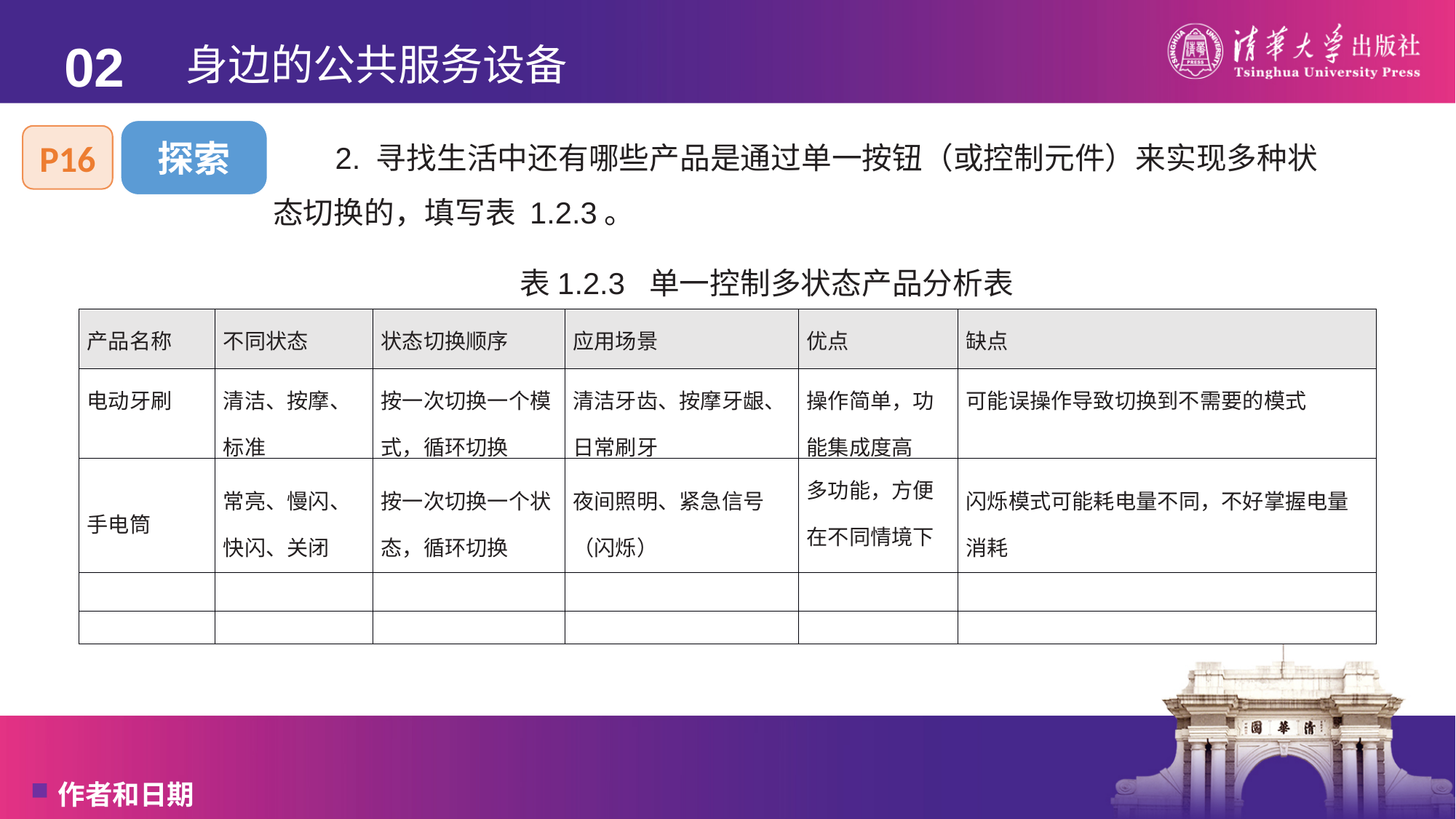

02
# 身边的公共服务设备
2. 寻找生活中还有哪些产品是通过单一按钮（或控制元件）来实现多种状态切换的，填写表 1.2.3。
探索
P16
表1.2.3  单一控制多状态产品分析表
| 产品名称 | 不同状态 | 状态切换顺序 | 应用场景 | 优点 | 缺点 |
| --- | --- | --- | --- | --- | --- |
| 电动牙刷 | 清洁、按摩、标准 | 按一次切换一个模式，循环切换 | 清洁牙齿、按摩牙龈、日常刷牙 | 操作简单，功能集成度高 | 可能误操作导致切换到不需要的模式 |
| 手电筒 | 常亮、慢闪、快闪、关闭 | 按一次切换一个状态，循环切换 | 夜间照明、紧急信号（闪烁） | 多功能，方便在不同情境下使用 | 闪烁模式可能耗电量不同，不好掌握电量消耗 |
|  |  |  |  |  |  |
|  |  |  |  |  |  |
作者和日期